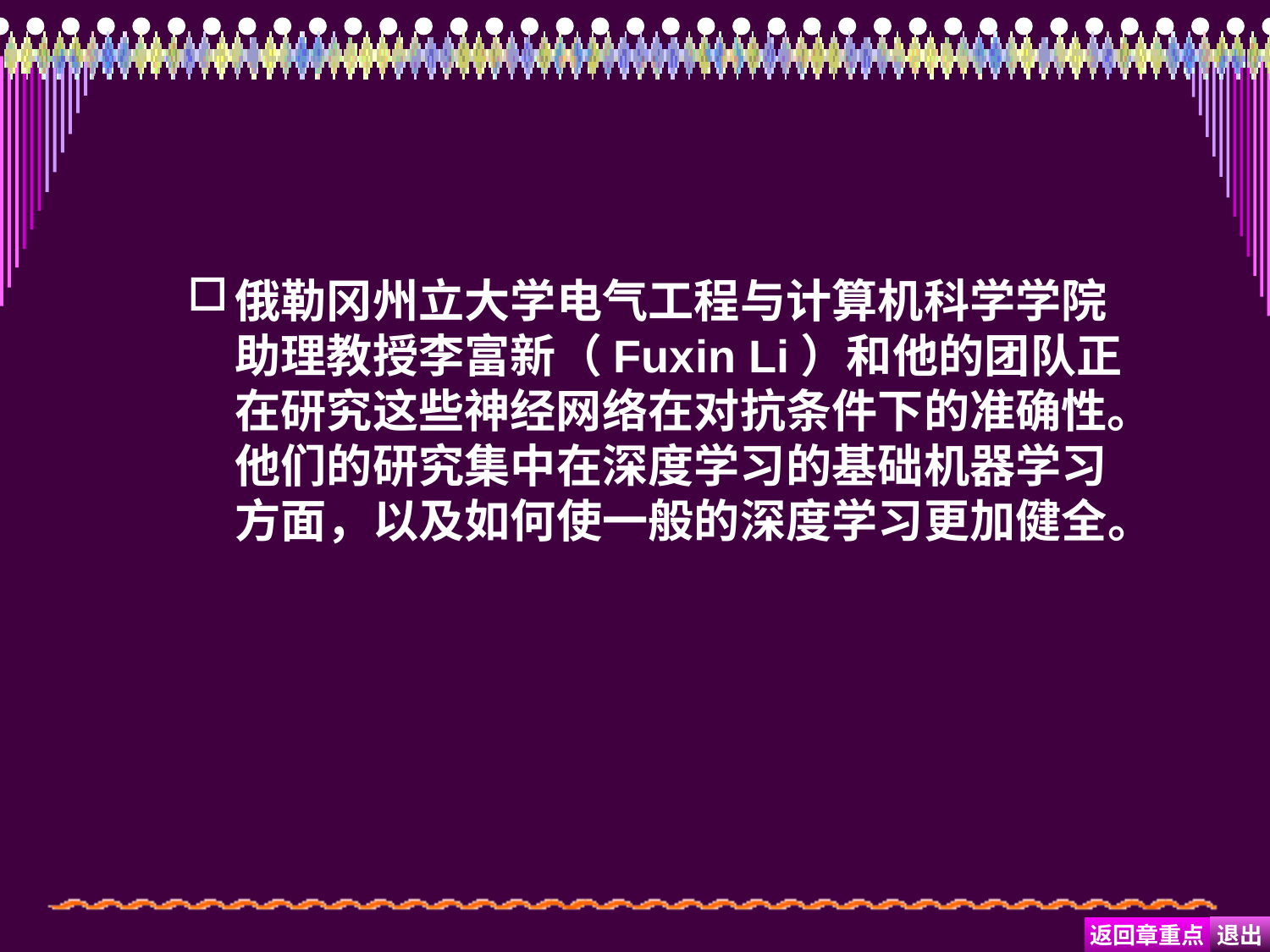

#
俄勒冈州立大学电气工程与计算机科学学院助理教授李富新（Fuxin Li）和他的团队正在研究这些神经网络在对抗条件下的准确性。他们的研究集中在深度学习的基础机器学习方面，以及如何使一般的深度学习更加健全。